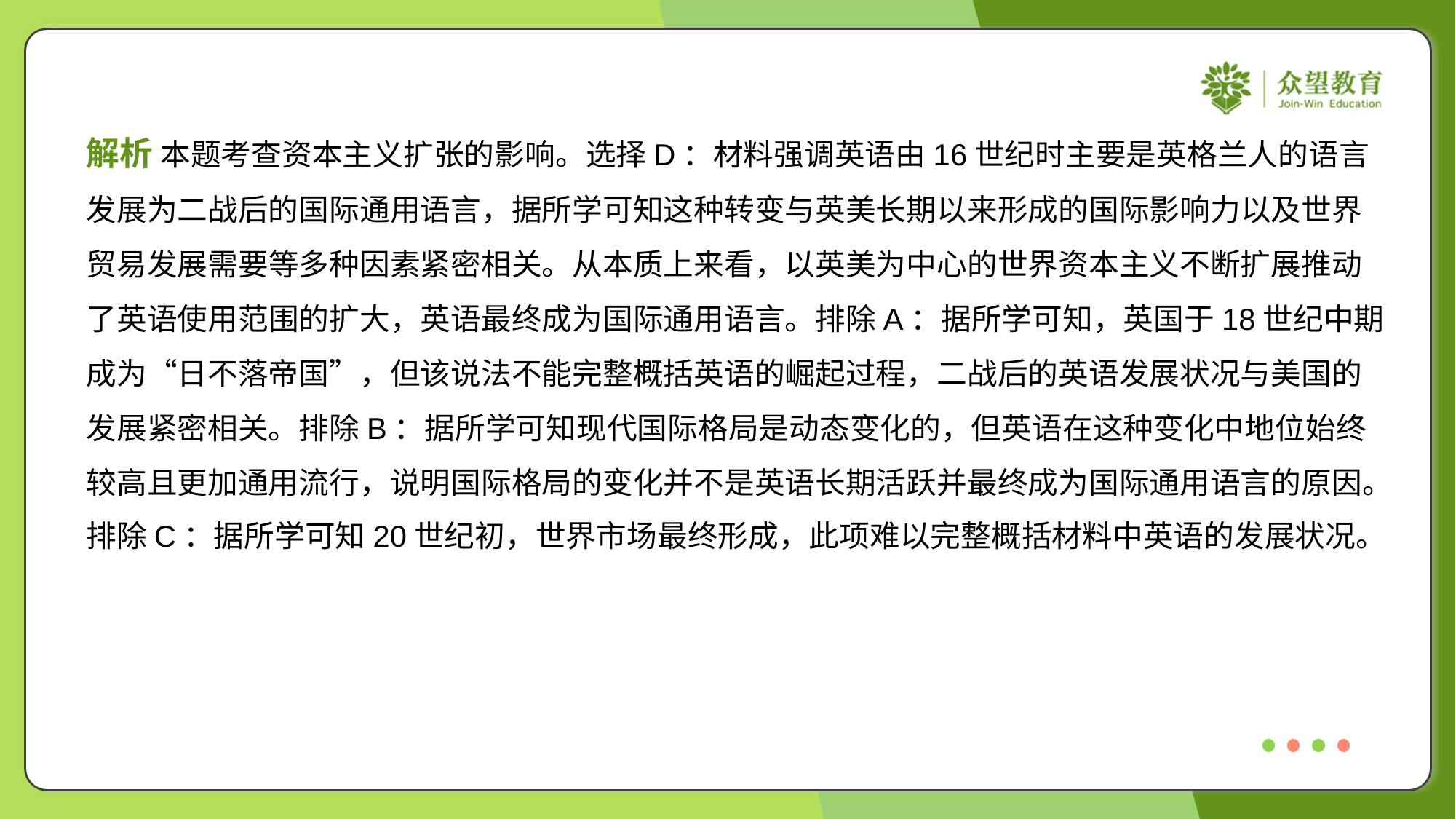

解析 本题考查资本主义扩张的影响。选择D：材料强调英语由16世纪时主要是英格兰人的语言
发展为二战后的国际通用语言，据所学可知这种转变与英美长期以来形成的国际影响力以及世界
贸易发展需要等多种因素紧密相关。从本质上来看，以英美为中心的世界资本主义不断扩展推动
了英语使用范围的扩大，英语最终成为国际通用语言。排除A：据所学可知，英国于18世纪中期
成为“日不落帝国”，但该说法不能完整概括英语的崛起过程，二战后的英语发展状况与美国的
发展紧密相关。排除B：据所学可知现代国际格局是动态变化的，但英语在这种变化中地位始终
较高且更加通用流行，说明国际格局的变化并不是英语长期活跃并最终成为国际通用语言的原因。
排除C：据所学可知20世纪初，世界市场最终形成，此项难以完整概括材料中英语的发展状况。